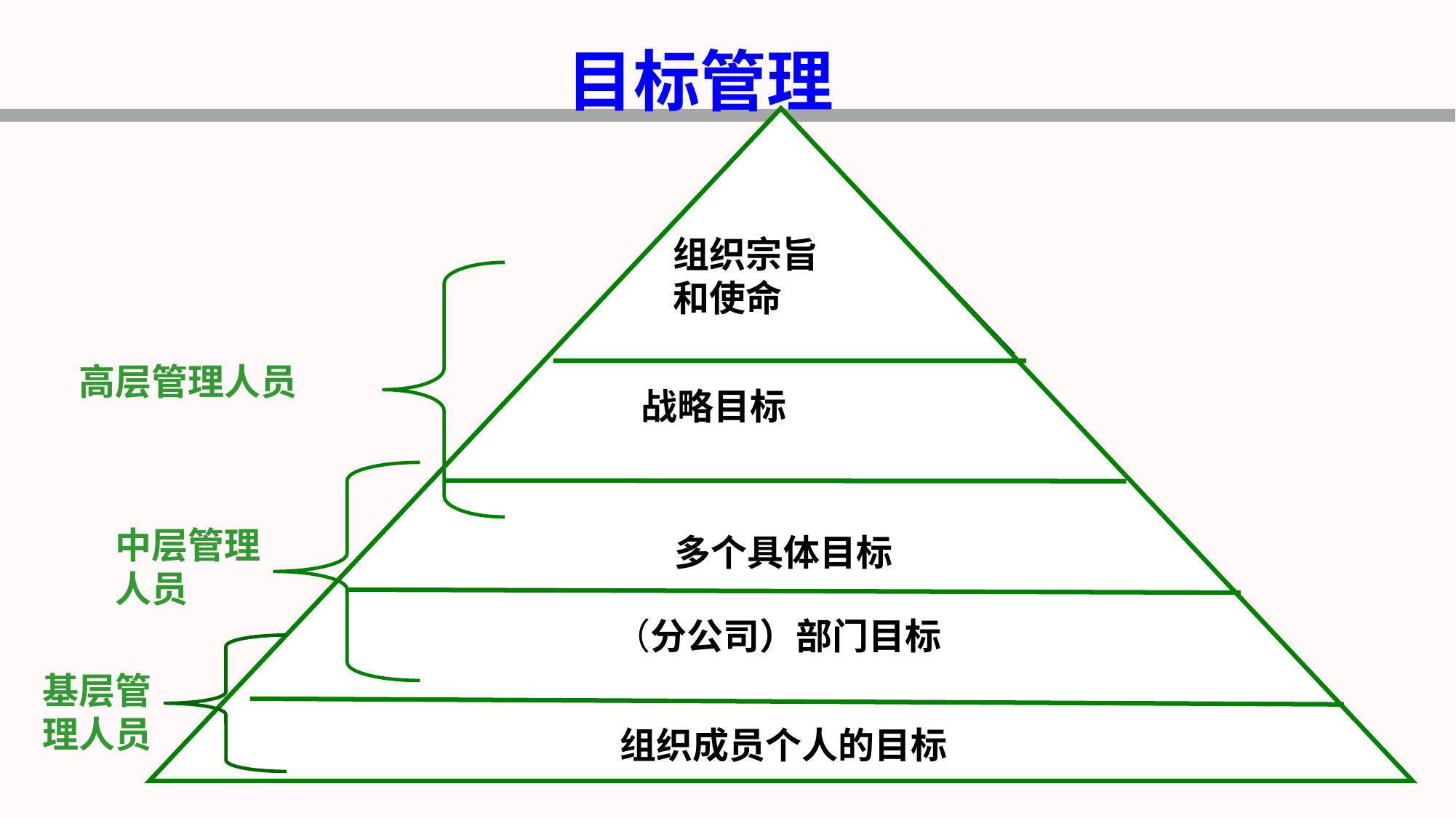

目标管理

组织宗旨
和使命

高层管理人员

       战略目标

多个具体目标
中层管理人员

（分公司）部门目标

基层管理人员

组织成员个人的目标